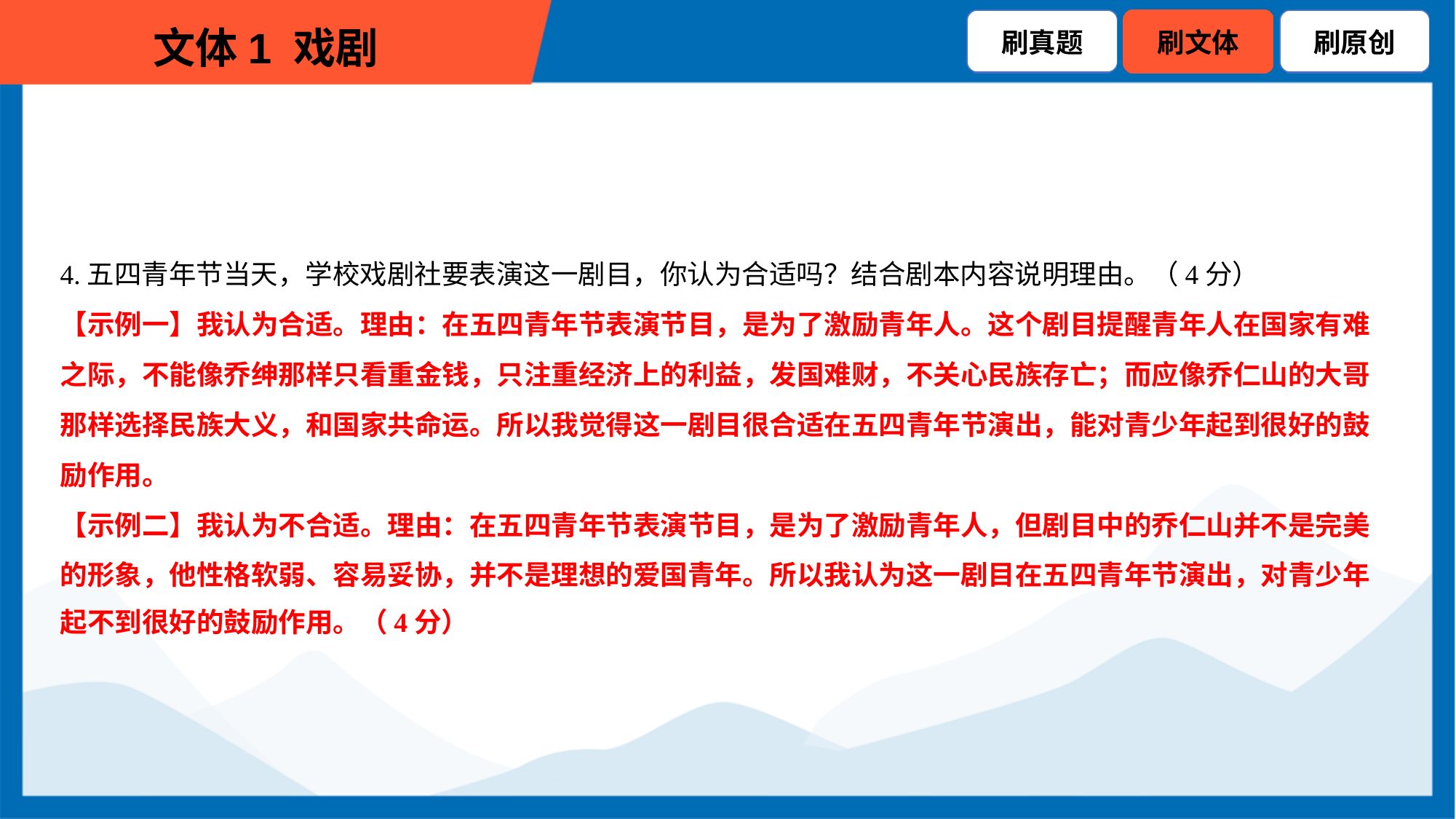

4.五四青年节当天，学校戏剧社要表演这一剧目，你认为合适吗？结合剧本内容说明理由。（4分）
【示例一】我认为合适。理由：在五四青年节表演节目，是为了激励青年人。这个剧目提醒青年人在国家有难
之际，不能像乔绅那样只看重金钱，只注重经济上的利益，发国难财，不关心民族存亡；而应像乔仁山的大哥
那样选择民族大义，和国家共命运。所以我觉得这一剧目很合适在五四青年节演出，能对青少年起到很好的鼓
励作用。
【示例二】我认为不合适。理由：在五四青年节表演节目，是为了激励青年人，但剧目中的乔仁山并不是完美
的形象，他性格软弱、容易妥协，并不是理想的爱国青年。所以我认为这一剧目在五四青年节演出，对青少年
起不到很好的鼓励作用。（4分）